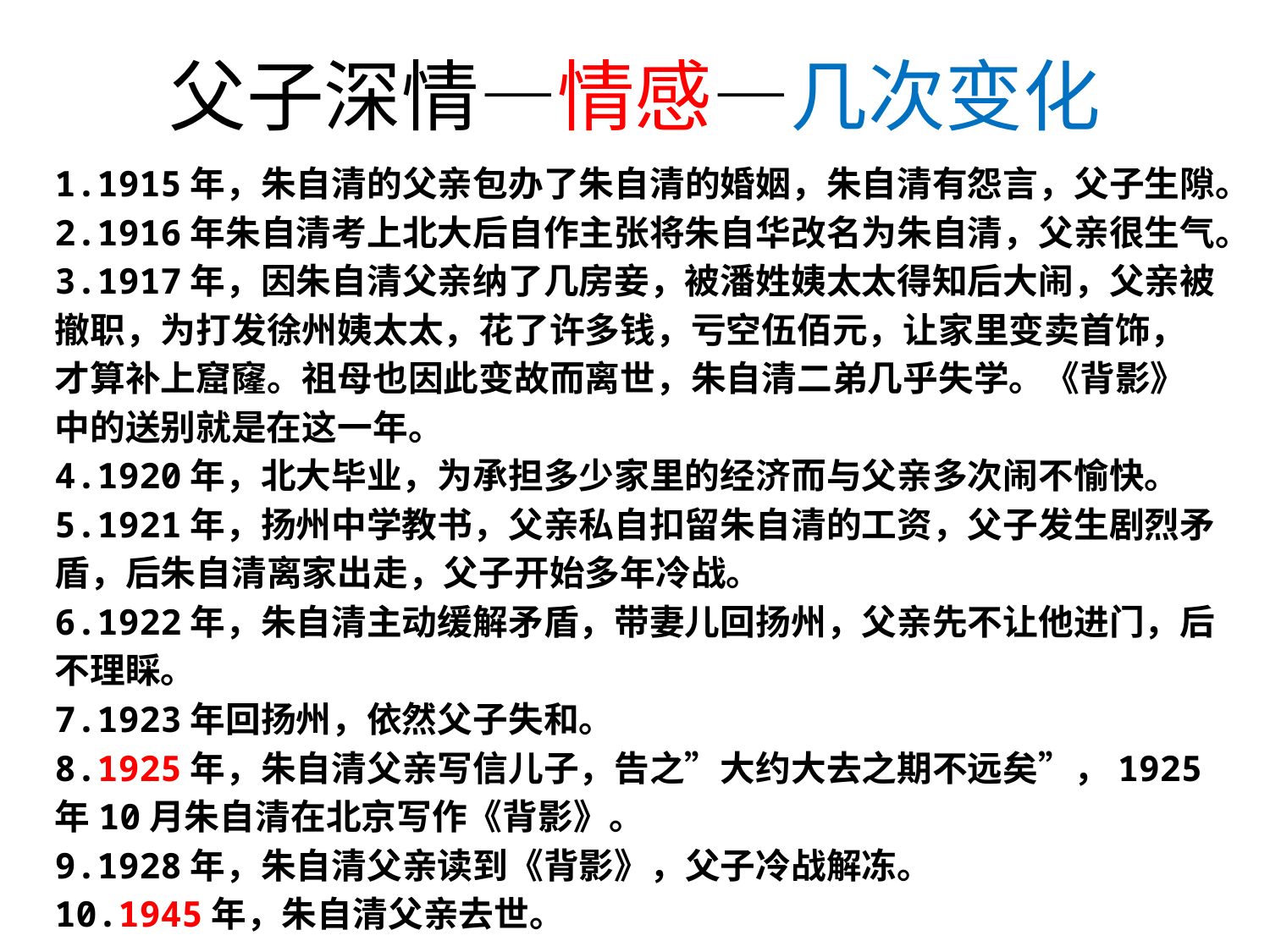

# 父子深情—情感—几次变化
1.1915年，朱自清的父亲包办了朱自清的婚姻，朱自清有怨言，父子生隙。
2.1916年朱自清考上北大后自作主张将朱自华改名为朱自清，父亲很生气。
3.1917年，因朱自清父亲纳了几房妾，被潘姓姨太太得知后大闹，父亲被撤职，为打发徐州姨太太，花了许多钱，亏空伍佰元，让家里变卖首饰，才算补上窟窿。祖母也因此变故而离世，朱自清二弟几乎失学。《背影》中的送别就是在这一年。
4.1920年，北大毕业，为承担多少家里的经济而与父亲多次闹不愉快。
5.1921年，扬州中学教书，父亲私自扣留朱自清的工资，父子发生剧烈矛盾，后朱自清离家出走，父子开始多年冷战。
6.1922年，朱自清主动缓解矛盾，带妻儿回扬州，父亲先不让他进门，后不理睬。
7.1923年回扬州，依然父子失和。
8.1925年，朱自清父亲写信儿子，告之”大约大去之期不远矣”，1925年10月朱自清在北京写作《背影》。
9.1928年，朱自清父亲读到《背影》，父子冷战解冻。
10.1945年，朱自清父亲去世。